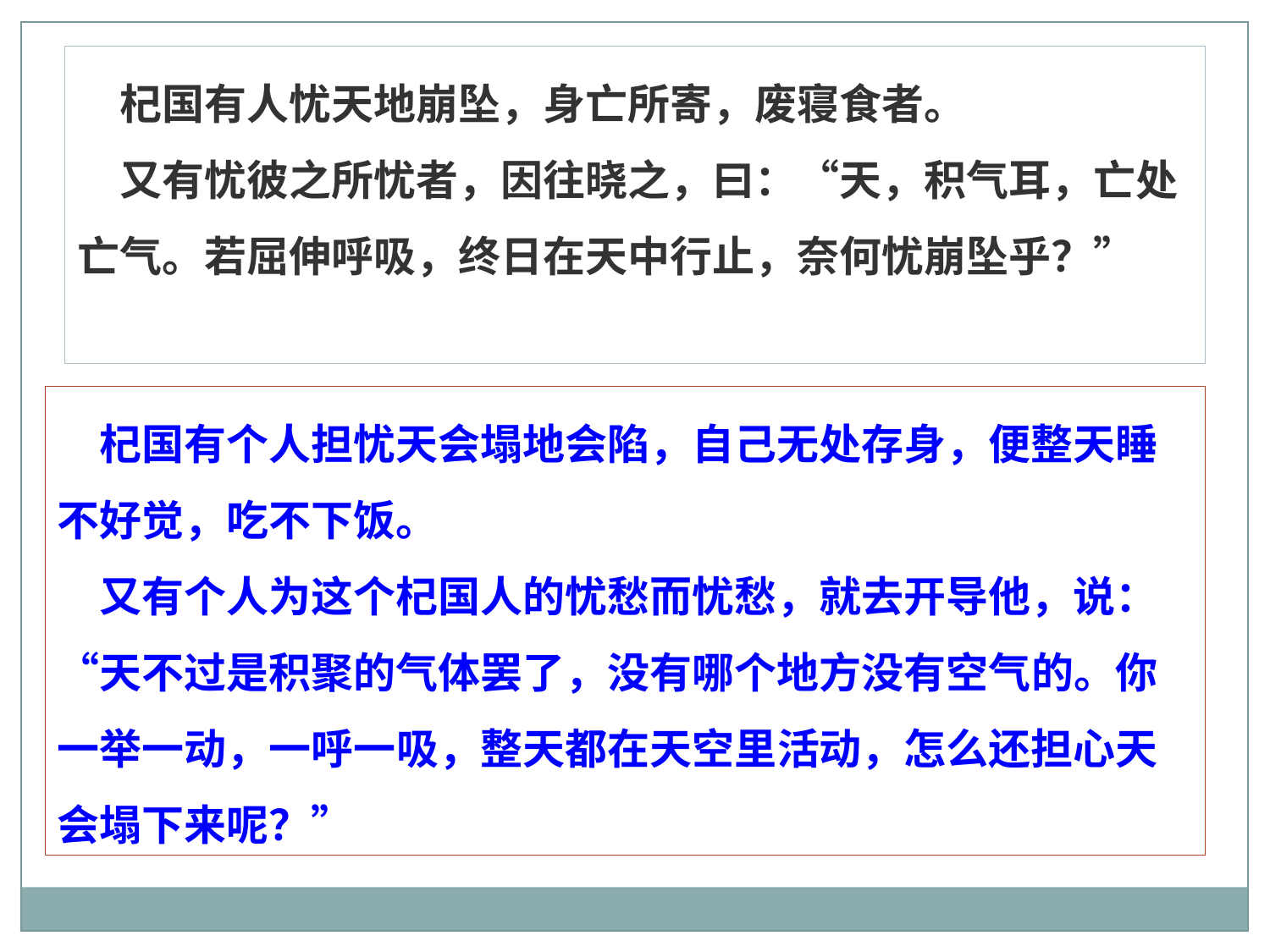

杞国有人忧天地崩坠，身亡所寄，废寝食者。
又有忧彼之所忧者，因往晓之，曰：“天，积气耳，亡处亡气。若屈伸呼吸，终日在天中行止，奈何忧崩坠乎？”

杞国有个人担忧天会塌地会陷，自己无处存身，便整天睡不好觉，吃不下饭。
又有个人为这个杞国人的忧愁而忧愁，就去开导他，说：“天不过是积聚的气体罢了，没有哪个地方没有空气的。你一举一动，一呼一吸，整天都在天空里活动，怎么还担心天会塌下来呢？”